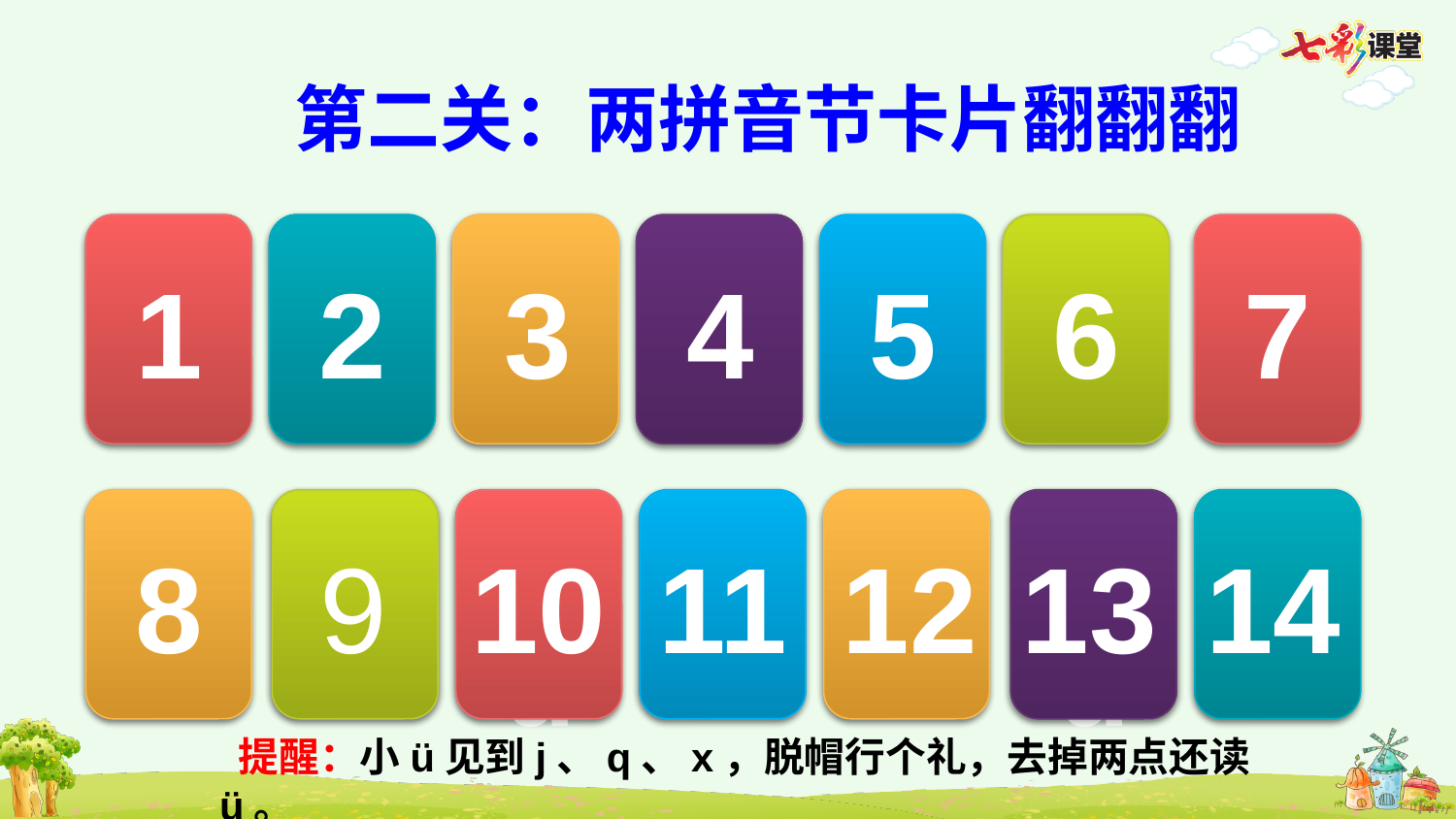

第二关：两拼音节卡片翻翻翻

jǐ

qí

xì

qī

jì

xī

jí

1

2

3

4

5

6

7

xū

xǐ

jū

qǔ

xǔ

jú

qù

8

9

10

12

13

14

11
 提醒：小ü见到j、q、x，脱帽行个礼，去掉两点还读ü。